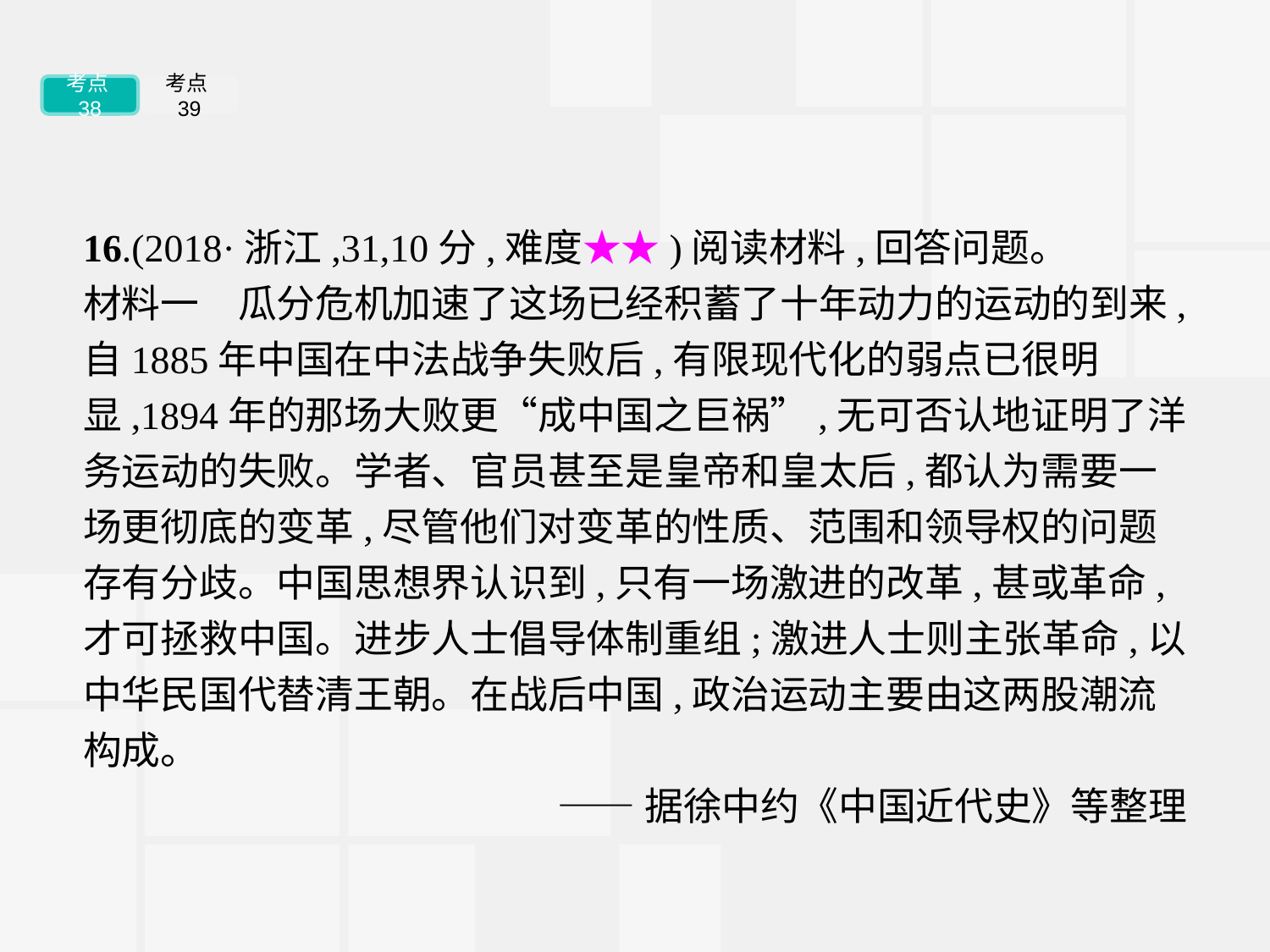

考点38
考点39
16.(2018·浙江,31,10分,难度★★)阅读材料,回答问题。
材料一　瓜分危机加速了这场已经积蓄了十年动力的运动的到来,自1885年中国在中法战争失败后,有限现代化的弱点已很明显,1894年的那场大败更“成中国之巨祸”,无可否认地证明了洋务运动的失败。学者、官员甚至是皇帝和皇太后,都认为需要一场更彻底的变革,尽管他们对变革的性质、范围和领导权的问题存有分歧。中国思想界认识到,只有一场激进的改革,甚或革命,才可拯救中国。进步人士倡导体制重组;激进人士则主张革命,以中华民国代替清王朝。在战后中国,政治运动主要由这两股潮流构成。
——据徐中约《中国近代史》等整理